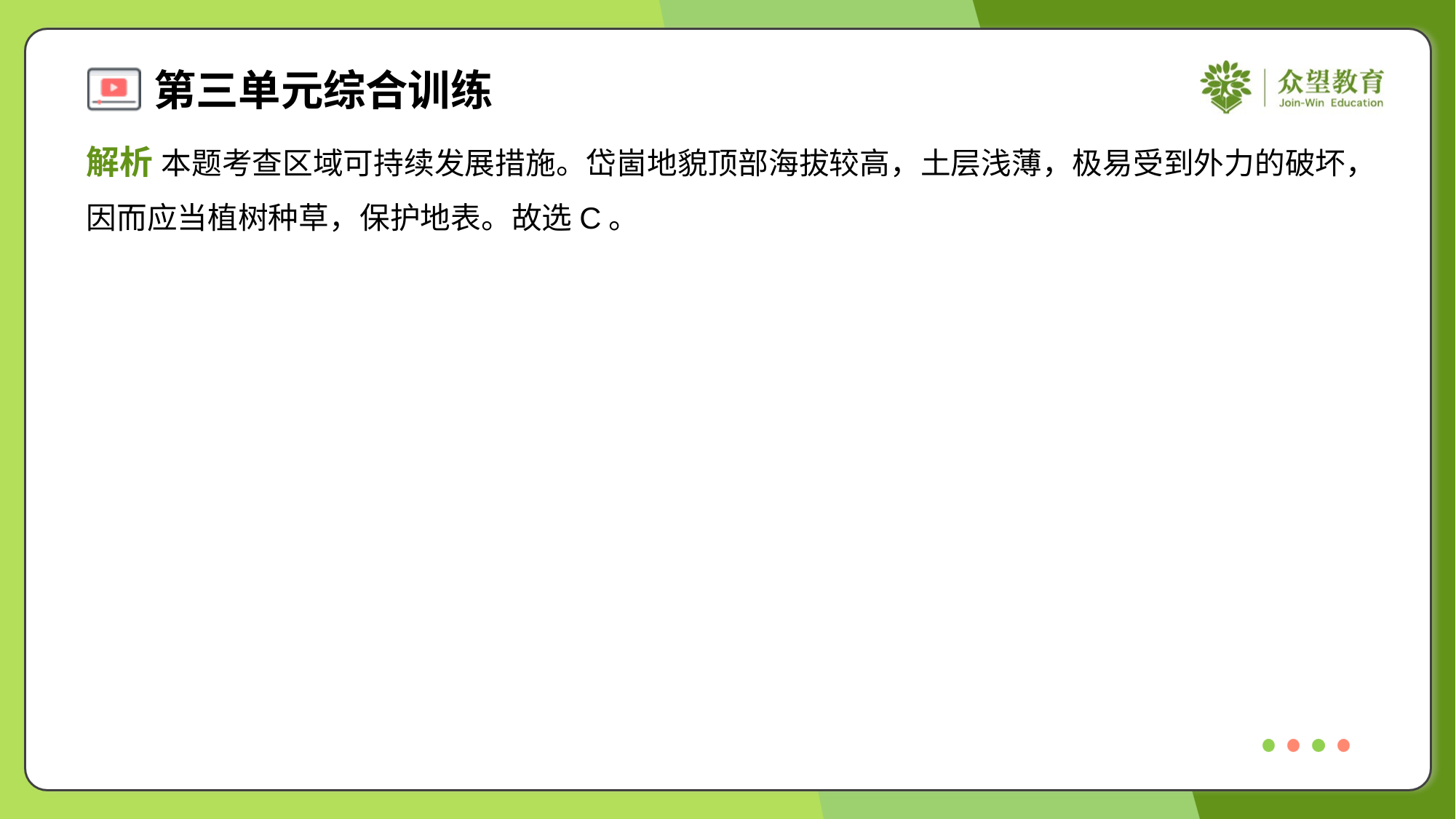

解析 本题考查区域可持续发展措施。岱崮地貌顶部海拔较高，土层浅薄，极易受到外力的破坏，
因而应当植树种草，保护地表。故选C。